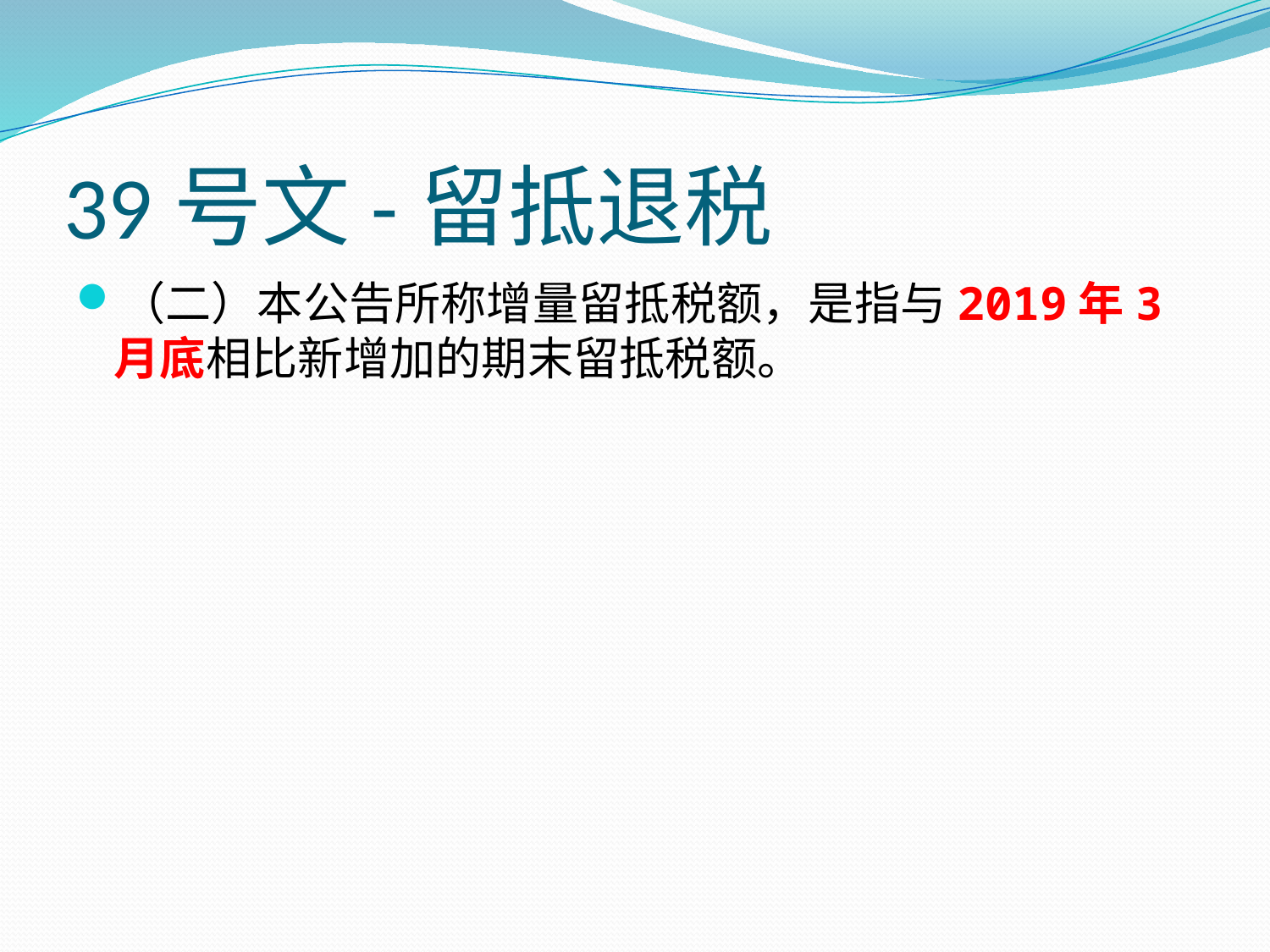

# 39号文-留抵退税
（二）本公告所称增量留抵税额，是指与2019年3月底相比新增加的期末留抵税额。